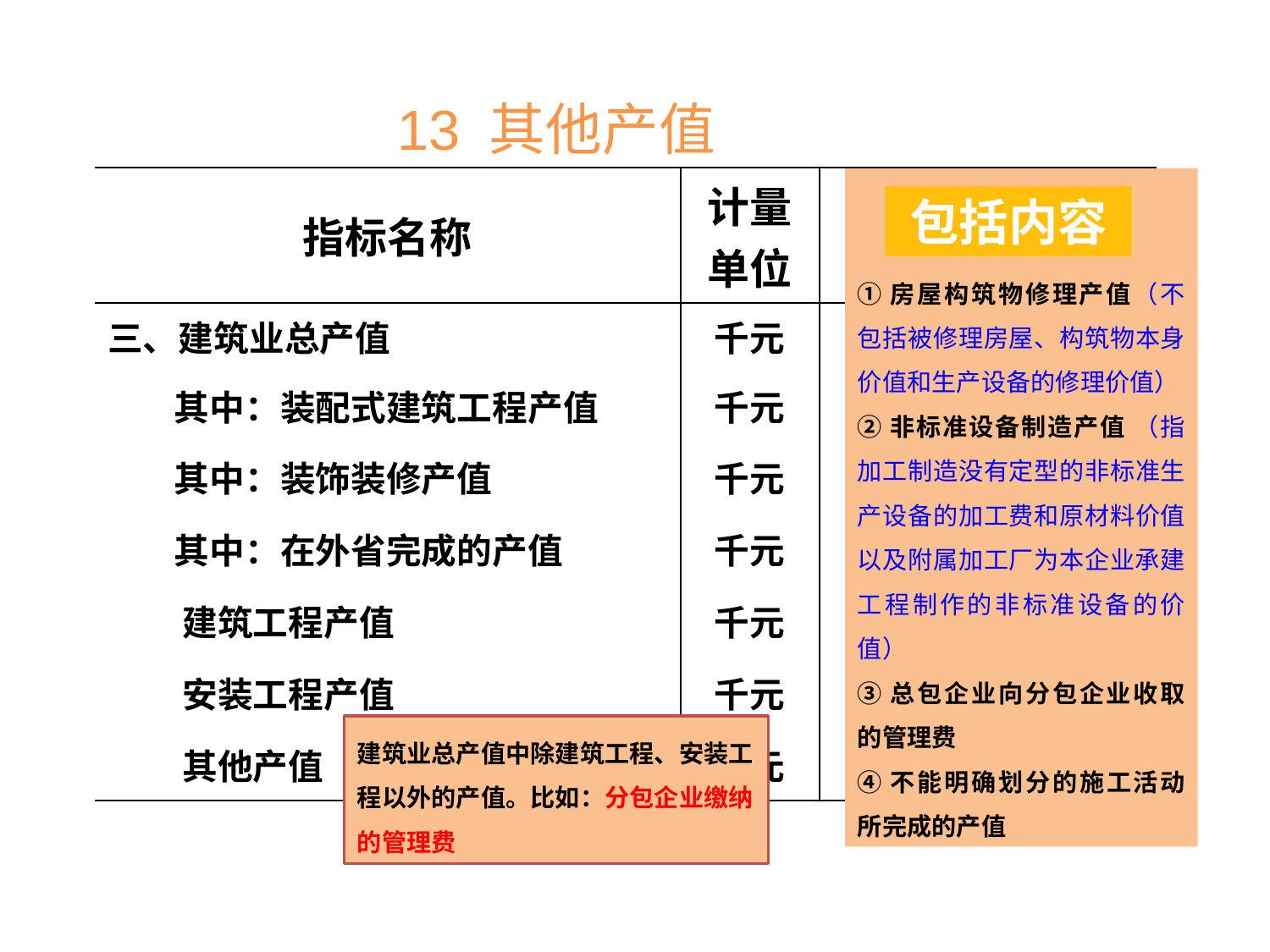

13 其他产值
| 指标名称 | 计量单位 | 代码 | 1-本季 |
| --- | --- | --- | --- |
| 三、建筑业总产值 | 千元 | 08 |  |
| 其中：装配式建筑工程产值 | 千元 | 17 |  |
| 其中：装饰装修产值 | 千元 | 09 |  |
| 其中：在外省完成的产值 | 千元 | 10 |  |
| 建筑工程产值 | 千元 | 11 |  |
| 安装工程产值 | 千元 | 12 |  |
| 其他产值 | 千元 | 13 |  |

①房屋构筑物修理产值（不包括被修理房屋、构筑物本身价值和生产设备的修理价值）
②非标准设备制造产值 （指加工制造没有定型的非标准生产设备的加工费和原材料价值以及附属加工厂为本企业承建工程制作的非标准设备的价值）
③总包企业向分包企业收取的管理费
④不能明确划分的施工活动所完成的产值
包括内容
建筑业总产值中除建筑工程、安装工程以外的产值。比如：分包企业缴纳的管理费